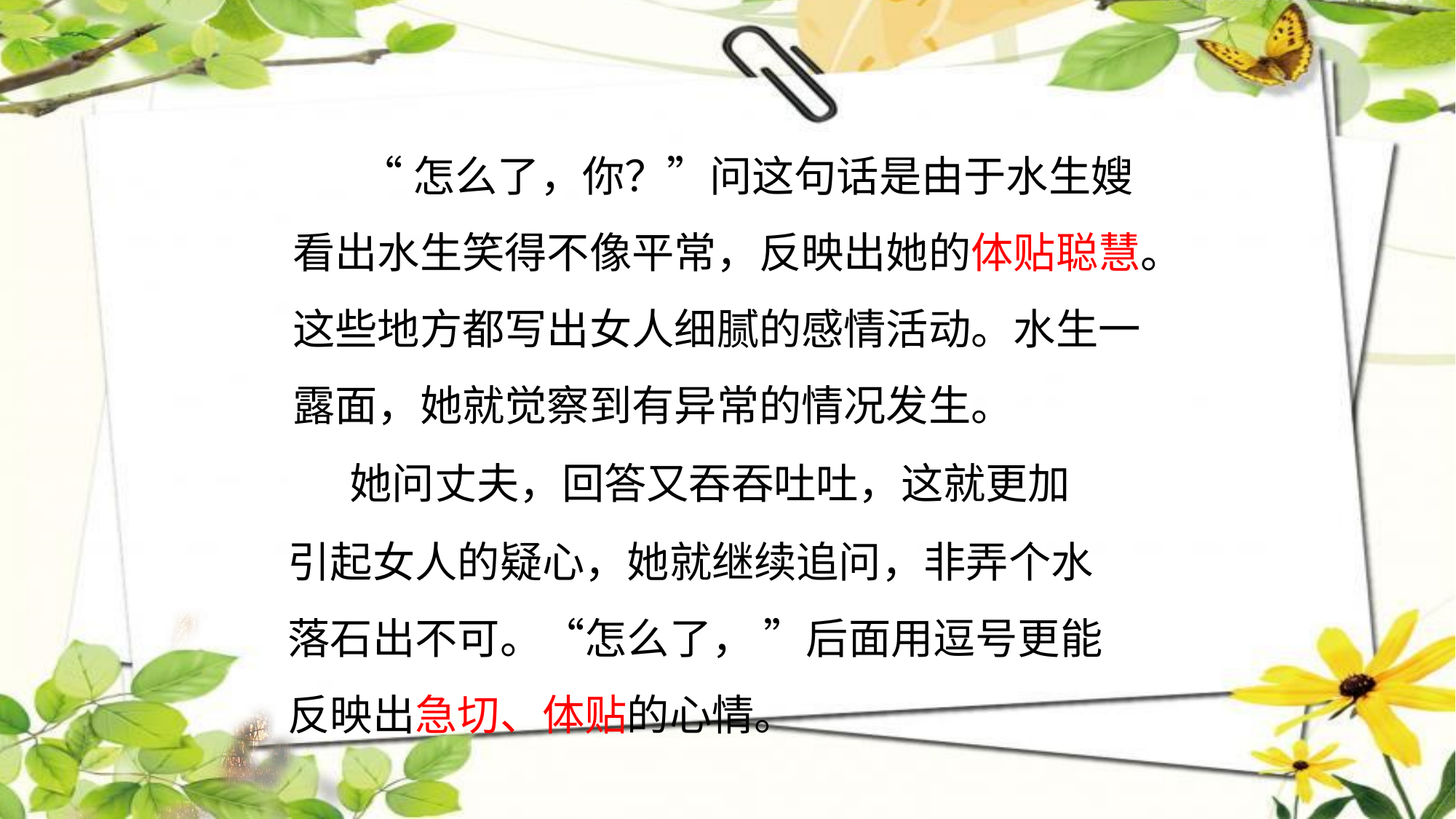

“怎么了，你？”问这句话是由于水生嫂看出水生笑得不像平常，反映出她的体贴聪慧。这些地方都写出女人细腻的感情活动。水生一露面，她就觉察到有异常的情况发生。
    她问丈夫，回答又吞吞吐吐，这就更加引起女人的疑心，她就继续追问，非弄个水落石出不可。“怎么了， ”后面用逗号更能反映出急切、体贴的心情。